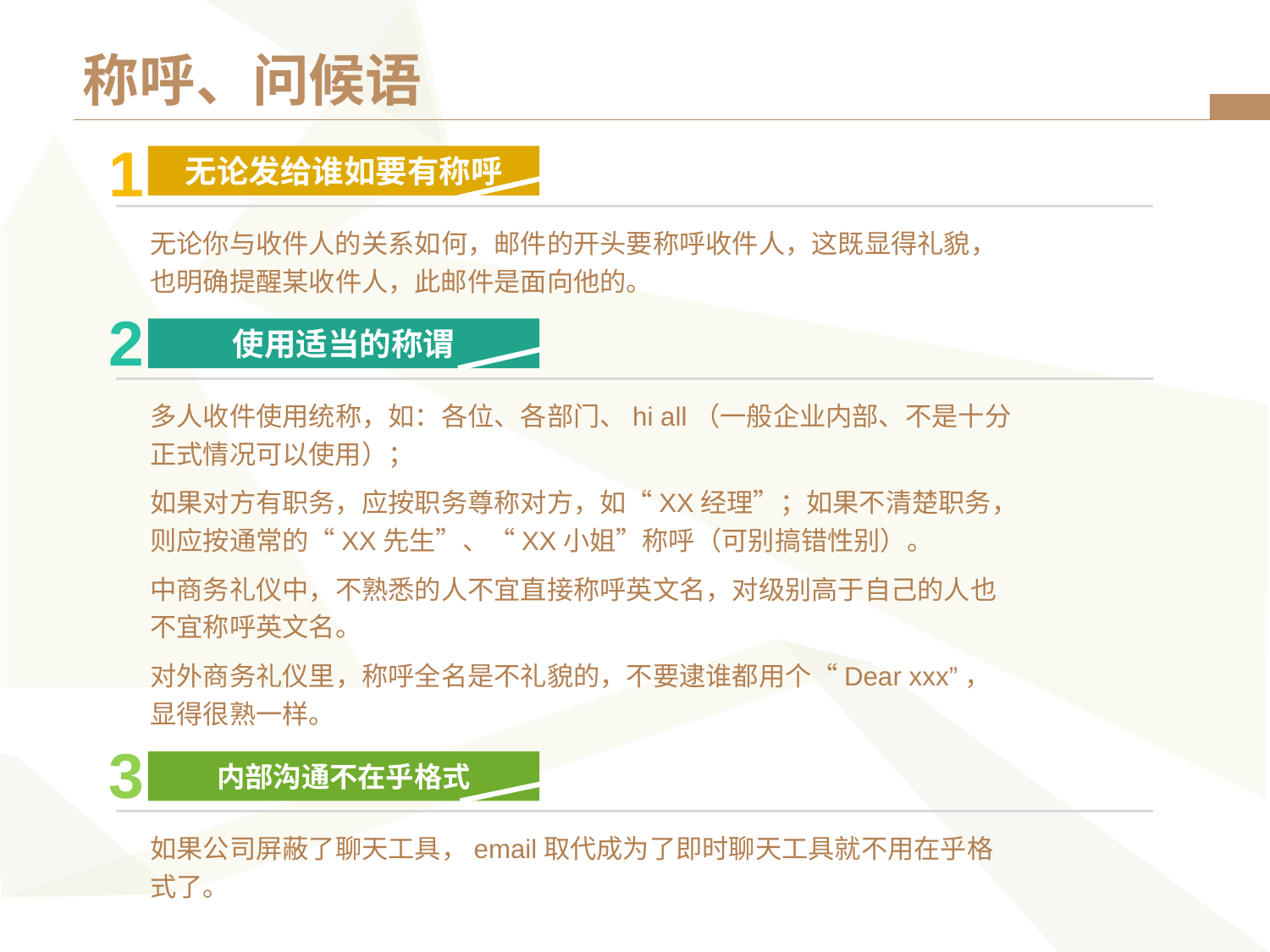

# 称呼、问候语
1
无论发给谁如要有称呼
无论你与收件人的关系如何，邮件的开头要称呼收件人，这既显得礼貌，也明确提醒某收件人，此邮件是面向他的。
2
使用适当的称谓
多人收件使用统称，如：各位、各部门、hi all（一般企业内部、不是十分正式情况可以使用）；
如果对方有职务，应按职务尊称对方，如“XX经理”；如果不清楚职务，则应按通常的“XX先生”、“XX小姐”称呼（可别搞错性别）。
中商务礼仪中，不熟悉的人不宜直接称呼英文名，对级别高于自己的人也不宜称呼英文名。
对外商务礼仪里，称呼全名是不礼貌的，不要逮谁都用个“Dear xxx”，显得很熟一样。
3
内部沟通不在乎格式
如果公司屏蔽了聊天工具，email取代成为了即时聊天工具就不用在乎格式了。